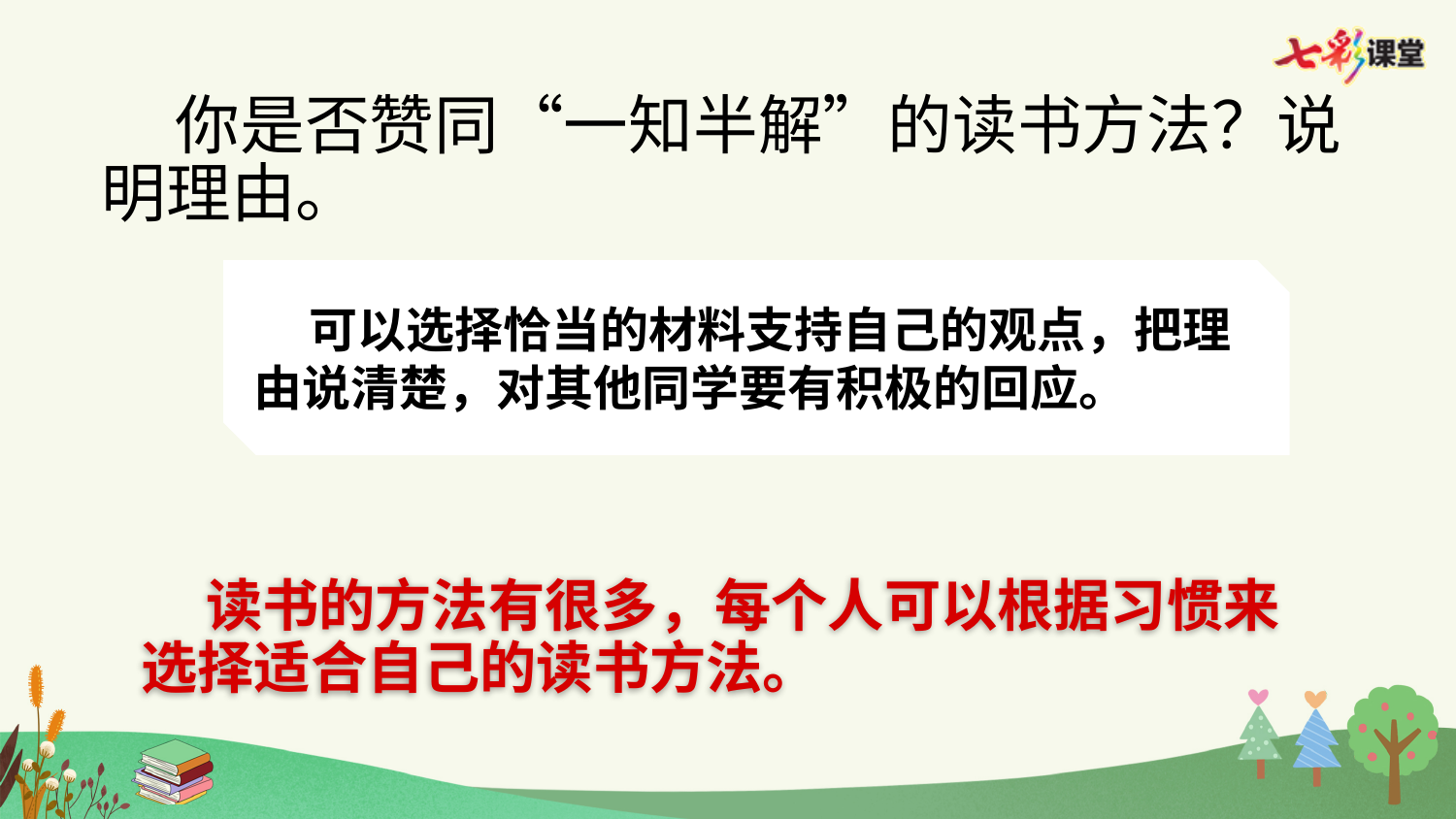

你是否赞同“一知半解”的读书方法？说明理由。
    可以选择恰当的材料支持自己的观点，把理由说清楚，对其他同学要有积极的回应。
    读书的方法有很多，每个人可以根据习惯来选择适合自己的读书方法。